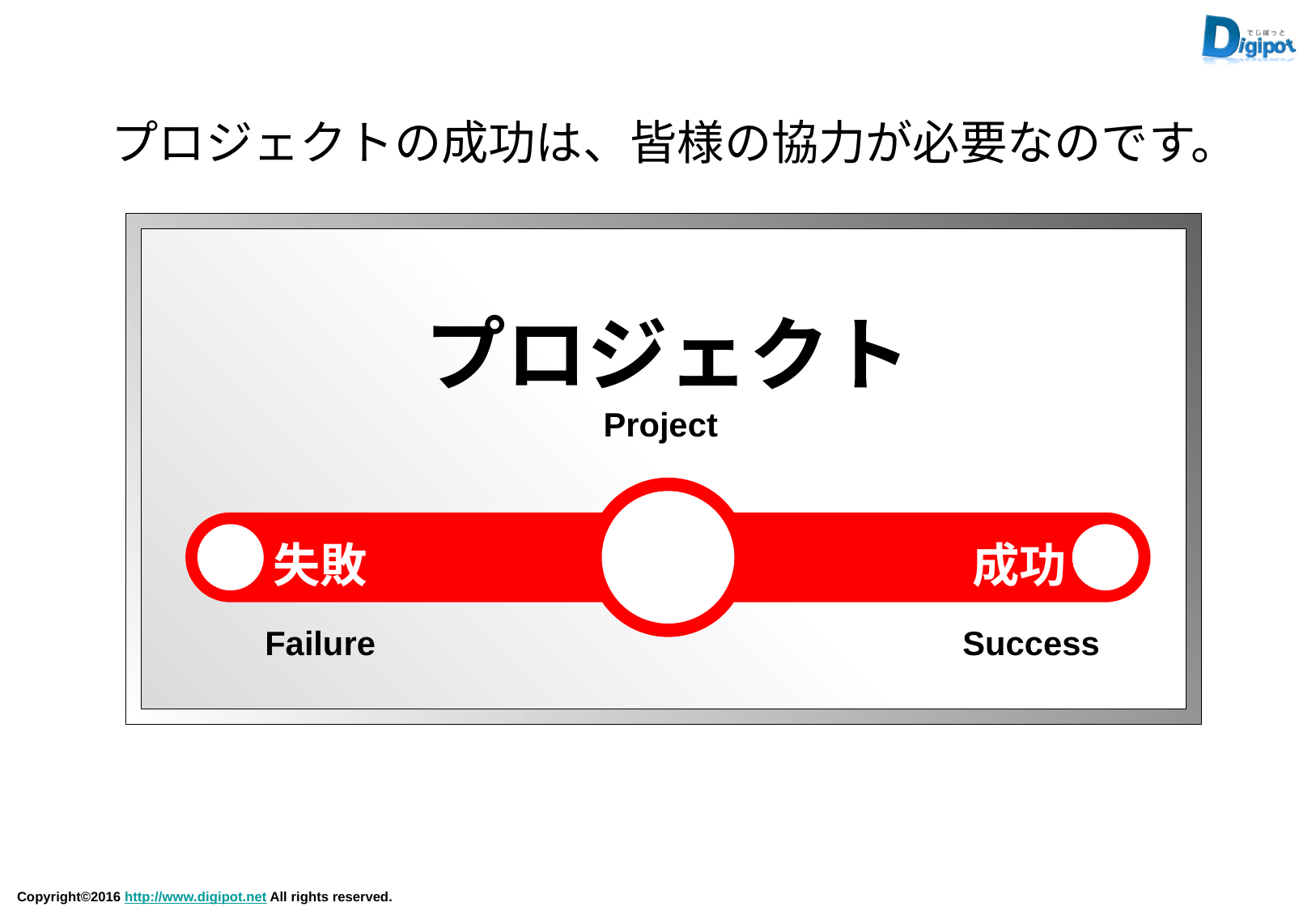

プロジェクトの成功は、皆様の協力が必要なのです。

プロジェクト
Project

失敗
成功
Failure
Success